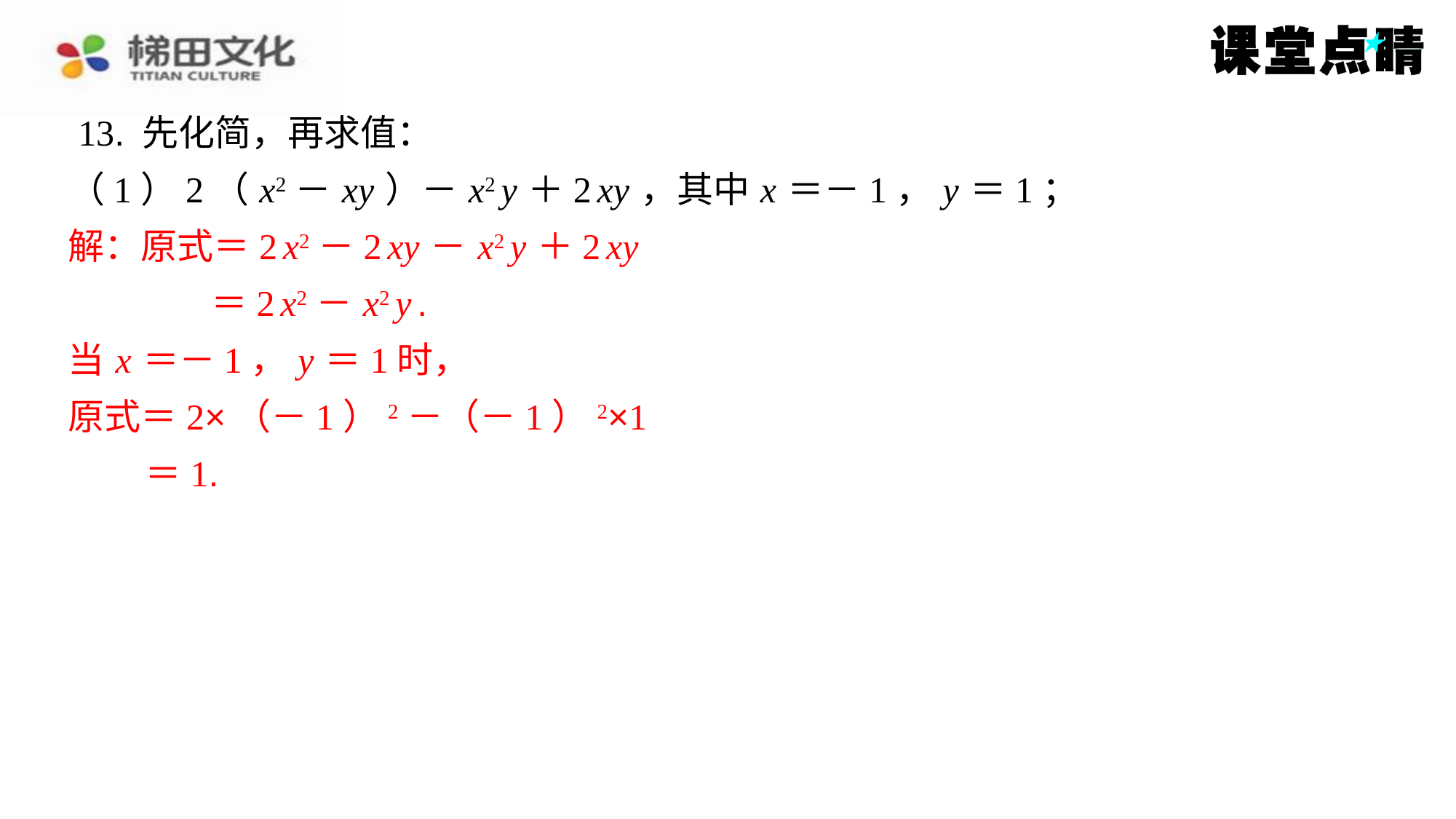

13. 先化简，再求值：
（1）2（ x2－ xy ）－ x2 y ＋2 xy ，其中 x ＝－1， y ＝1；
解：原式＝2 x2－2 xy － x2 y ＋2 xy
＝2 x2－ x2 y .
当 x ＝－1， y ＝1时，
原式＝2×（－1）2－（－1）2×1
＝1.
解：原式＝2 x2－2 xy － x2 y ＋2 xy
＝2 x2－ x2 y .
当 x ＝－1， y ＝1时，
原式＝2×（－1）2－（－1）2×1
＝1.